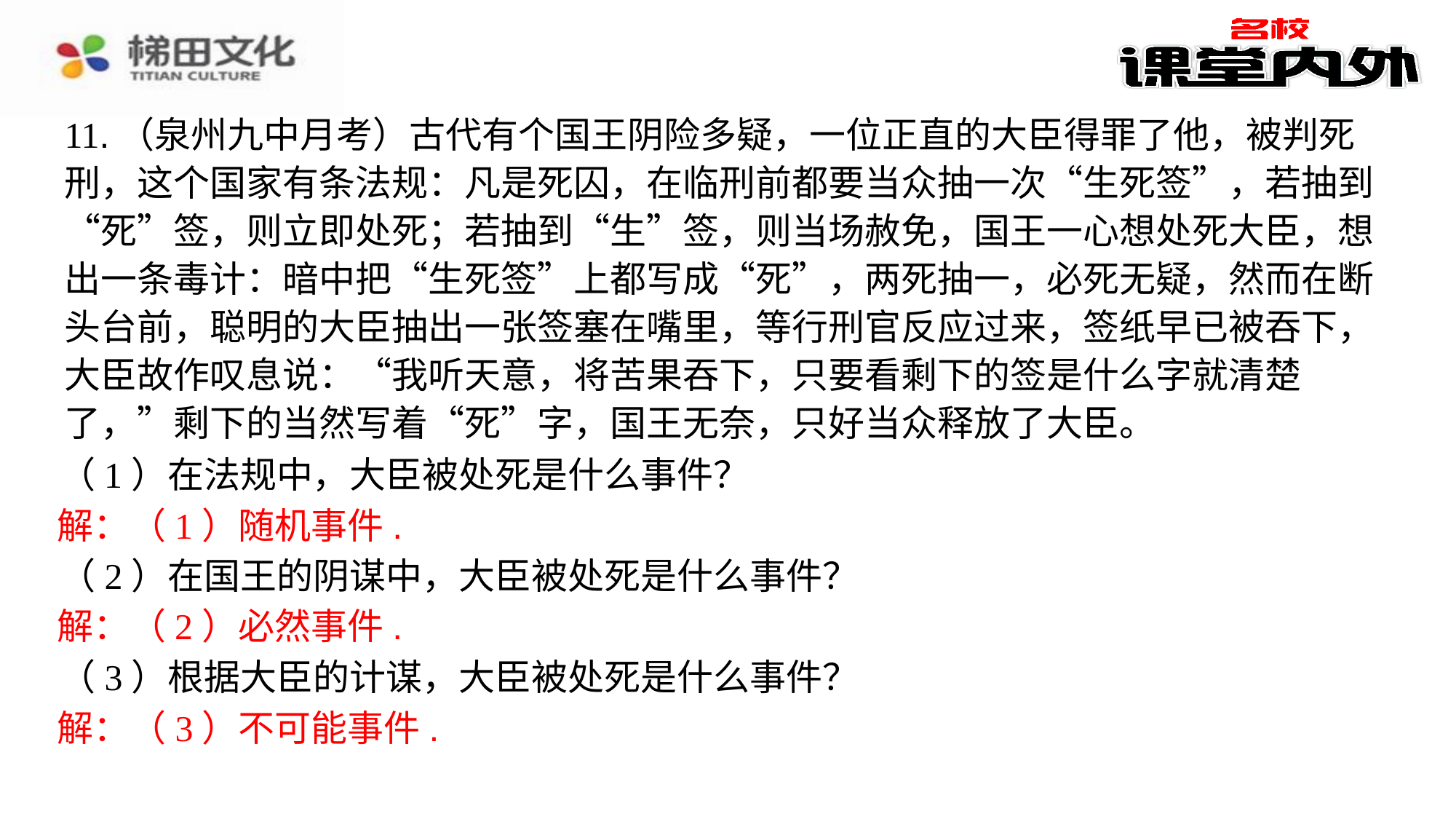

11.（泉州九中月考）古代有个国王阴险多疑，一位正直的大臣得罪了他，被判死刑，这个国家有条法规：凡是死囚，在临刑前都要当众抽一次“生死签”，若抽到“死”签，则立即处死；若抽到“生”签，则当场赦免，国王一心想处死大臣，想出一条毒计：暗中把“生死签”上都写成“死”，两死抽一，必死无疑，然而在断头台前，聪明的大臣抽出一张签塞在嘴里，等行刑官反应过来，签纸早已被吞下，大臣故作叹息说：“我听天意，将苦果吞下，只要看剩下的签是什么字就清楚了，”剩下的当然写着“死”字，国王无奈，只好当众释放了大臣。
（1）在法规中，大臣被处死是什么事件？
解：（1）随机事件.
（2）在国王的阴谋中，大臣被处死是什么事件？
解：（2）必然事件.
（3）根据大臣的计谋，大臣被处死是什么事件？
解：（3）不可能事件.